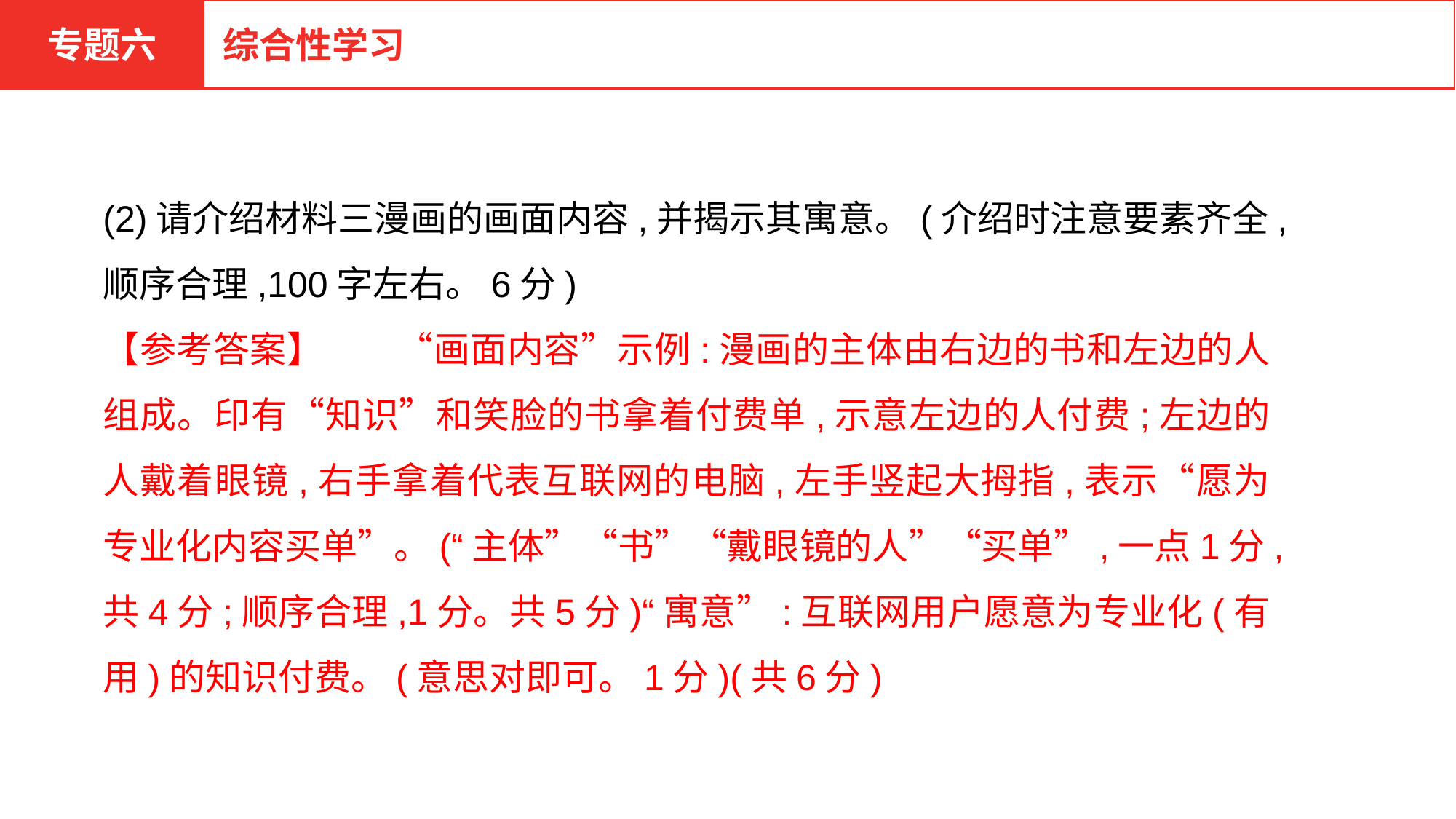

专题六
综合性学习
(2)请介绍材料三漫画的画面内容,并揭示其寓意。(介绍时注意要素齐全,顺序合理,100字左右。6分)
【参考答案】　　“画面内容”示例:漫画的主体由右边的书和左边的人组成。印有“知识”和笑脸的书拿着付费单,示意左边的人付费;左边的人戴着眼镜,右手拿着代表互联网的电脑,左手竖起大拇指,表示“愿为专业化内容买单”。(“主体”“书”“戴眼镜的人”“买单”,一点1分,共4分;顺序合理,1分。共5分)“寓意”:互联网用户愿意为专业化(有用)的知识付费。(意思对即可。1分)(共6分)